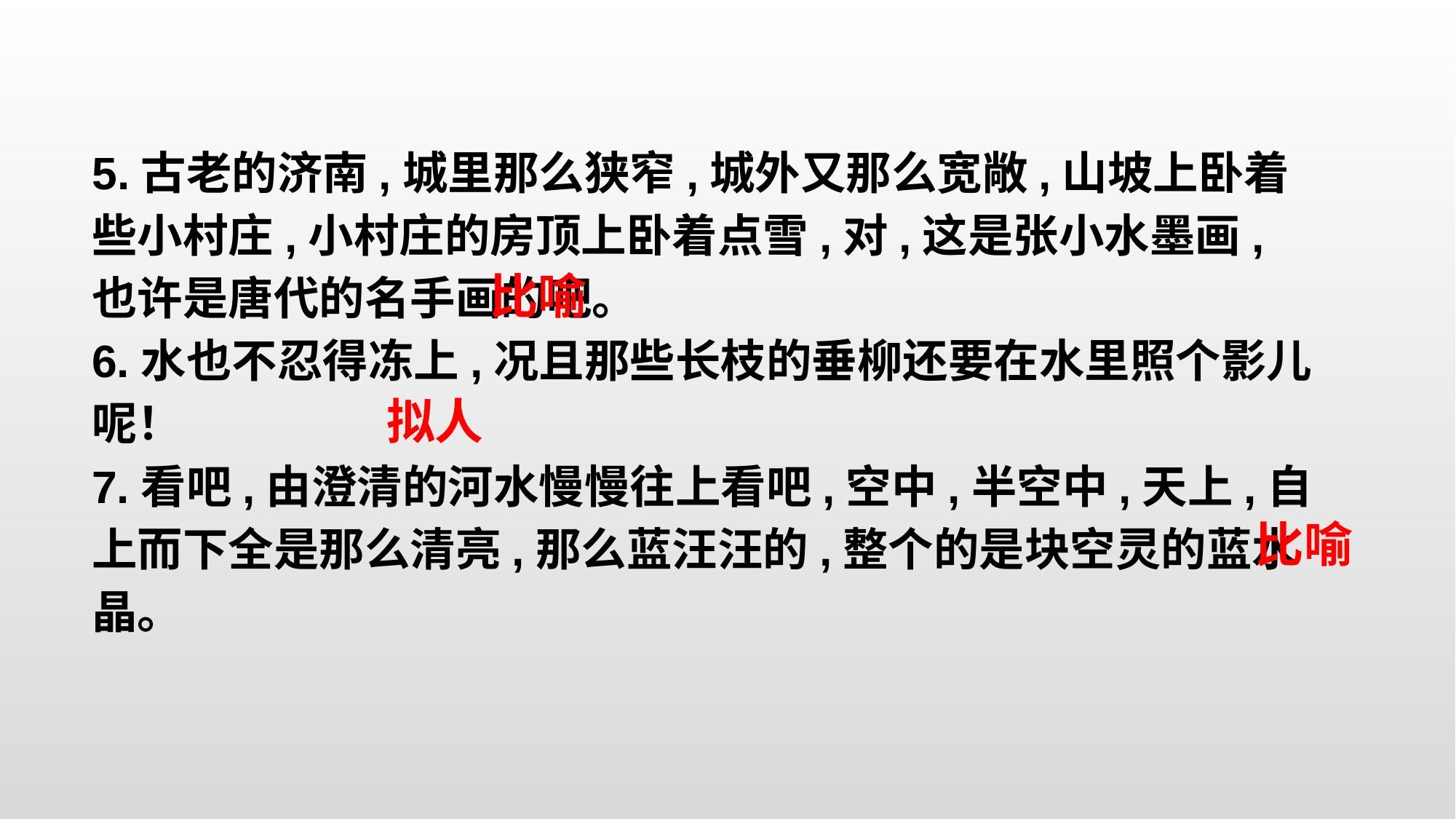

5.古老的济南,城里那么狭窄,城外又那么宽敞,山坡上卧着些小村庄,小村庄的房顶上卧着点雪,对,这是张小水墨画,也许是唐代的名手画的吧。
6.水也不忍得冻上,况且那些长枝的垂柳还要在水里照个影儿呢！
7.看吧,由澄清的河水慢慢往上看吧,空中,半空中,天上,自上而下全是那么清亮,那么蓝汪汪的,整个的是块空灵的蓝水晶。
比喻
拟人
比喻